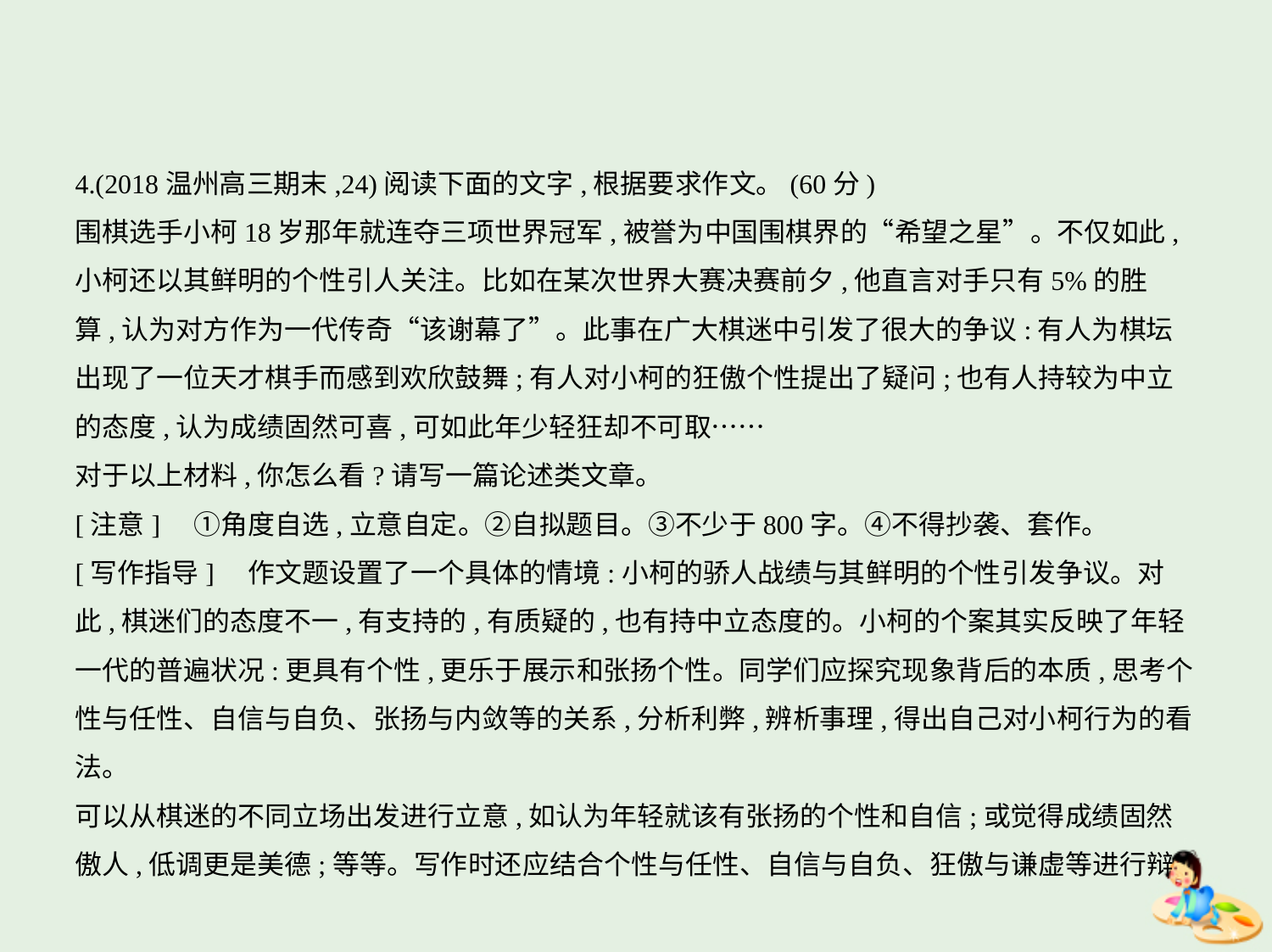

4.(2018温州高三期末,24)阅读下面的文字,根据要求作文。(60分)
围棋选手小柯18岁那年就连夺三项世界冠军,被誉为中国围棋界的“希望之星”。不仅如此,
小柯还以其鲜明的个性引人关注。比如在某次世界大赛决赛前夕,他直言对手只有5%的胜
算,认为对方作为一代传奇“该谢幕了”。此事在广大棋迷中引发了很大的争议:有人为棋坛
出现了一位天才棋手而感到欢欣鼓舞;有人对小柯的狂傲个性提出了疑问;也有人持较为中立
的态度,认为成绩固然可喜,可如此年少轻狂却不可取……
对于以上材料,你怎么看?请写一篇论述类文章。
[注意]　①角度自选,立意自定。②自拟题目。③不少于800字。④不得抄袭、套作。
[写作指导]　作文题设置了一个具体的情境:小柯的骄人战绩与其鲜明的个性引发争议。对
此,棋迷们的态度不一,有支持的,有质疑的,也有持中立态度的。小柯的个案其实反映了年轻
一代的普遍状况:更具有个性,更乐于展示和张扬个性。同学们应探究现象背后的本质,思考个
性与任性、自信与自负、张扬与内敛等的关系,分析利弊,辨析事理,得出自己对小柯行为的看法。
可以从棋迷的不同立场出发进行立意,如认为年轻就该有张扬的个性和自信;或觉得成绩固然
傲人,低调更是美德;等等。写作时还应结合个性与任性、自信与自负、狂傲与谦虚等进行辩